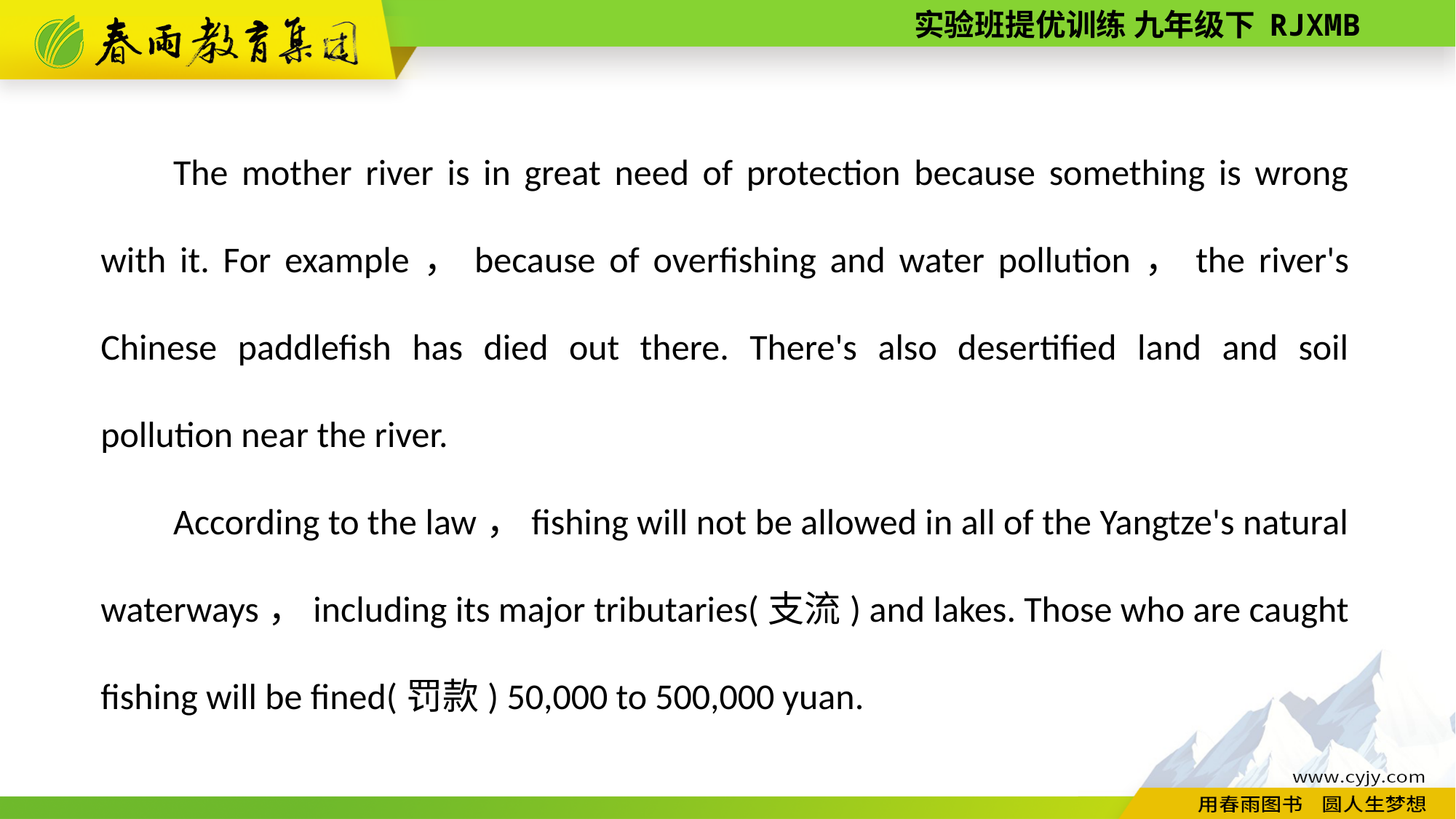

The mother river is in great need of protection because something is wrong with it. For example，because of overfishing and water pollution，the river's Chinese paddlefish has died out there. There's also desertified land and soil pollution near the river.
According to the law，fishing will not be allowed in all of the Yangtze's natural waterways，including its major tributaries(支流) and lakes. Those who are caught fishing will be fined(罚款) 50,000 to 500,000 yuan.